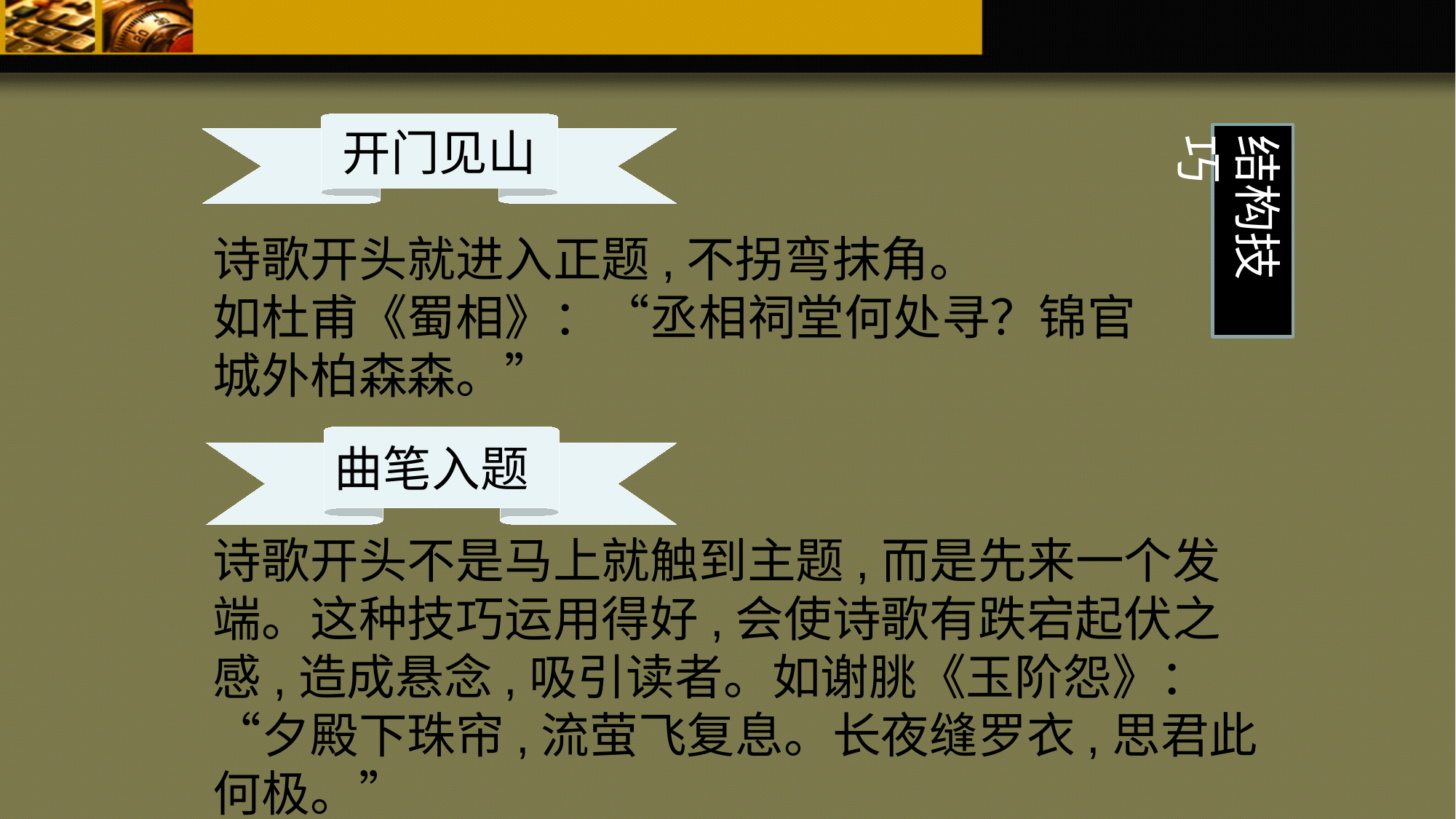

开门见山
诗歌开头就进入正题,不拐弯抹角。
如杜甫《蜀相》：“丞相祠堂何处寻？锦官城外柏森森。”
结构技巧
曲笔入题
诗歌开头不是马上就触到主题,而是先来一个发端。这种技巧运用得好,会使诗歌有跌宕起伏之感,造成悬念,吸引读者。如谢朓《玉阶怨》：“夕殿下珠帘,流萤飞复息。长夜缝罗衣,思君此何极。”